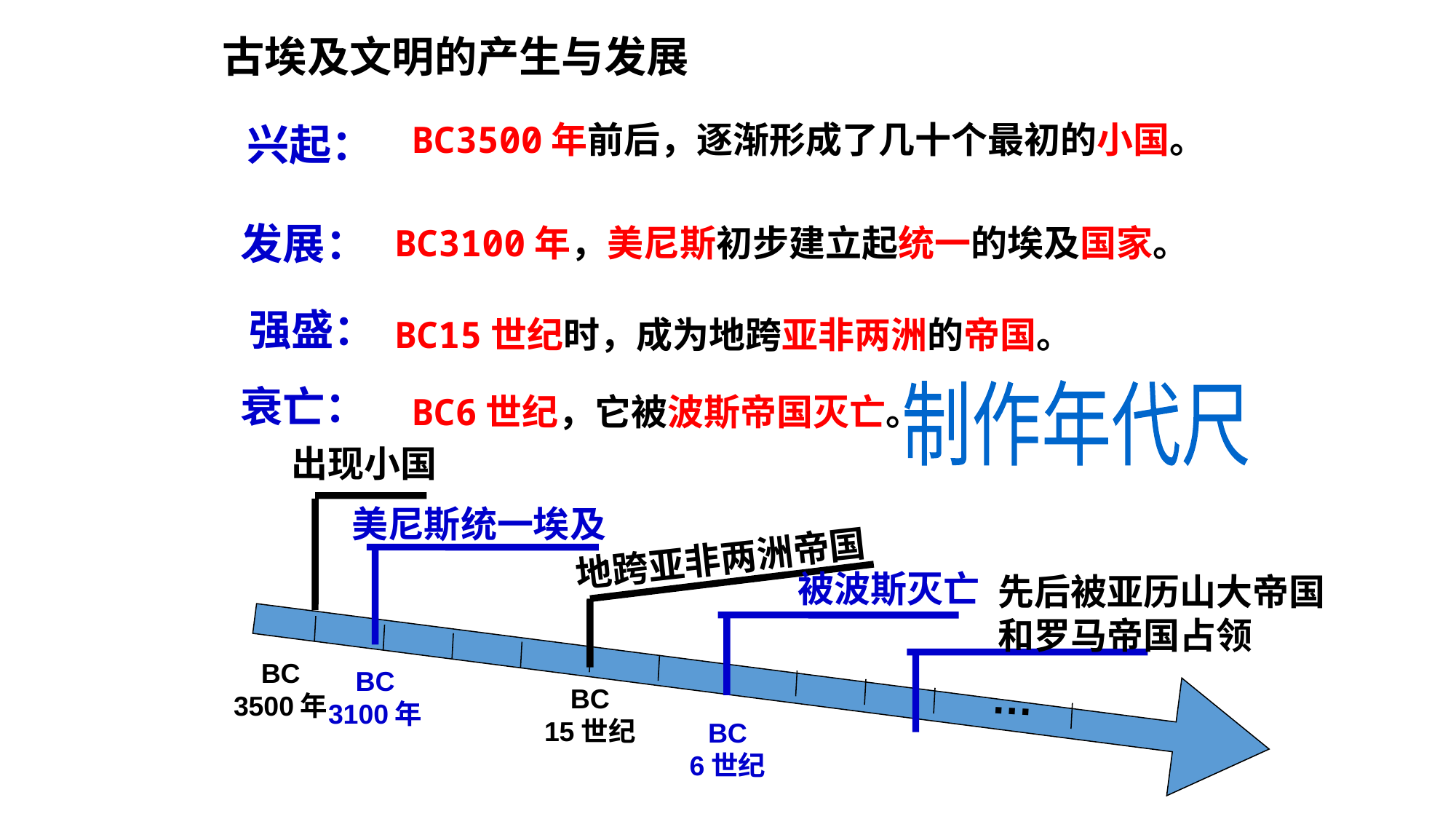

古埃及文明的产生与发展
BC3500年前后，逐渐形成了几十个最初的小国。
兴起：
发展：
BC3100年，美尼斯初步建立起统一的埃及国家。
强盛：
BC15世纪时，成为地跨亚非两洲的帝国。
衰亡：
制作年代尺
BC6世纪，它被波斯帝国灭亡。
出现小国

美尼斯统一埃及

地跨亚非两洲帝国

被波斯灭亡

先后被亚历山大帝国和罗马帝国占领

…

BC
3500年
BC
3100年
BC
15世纪
BC
6世纪